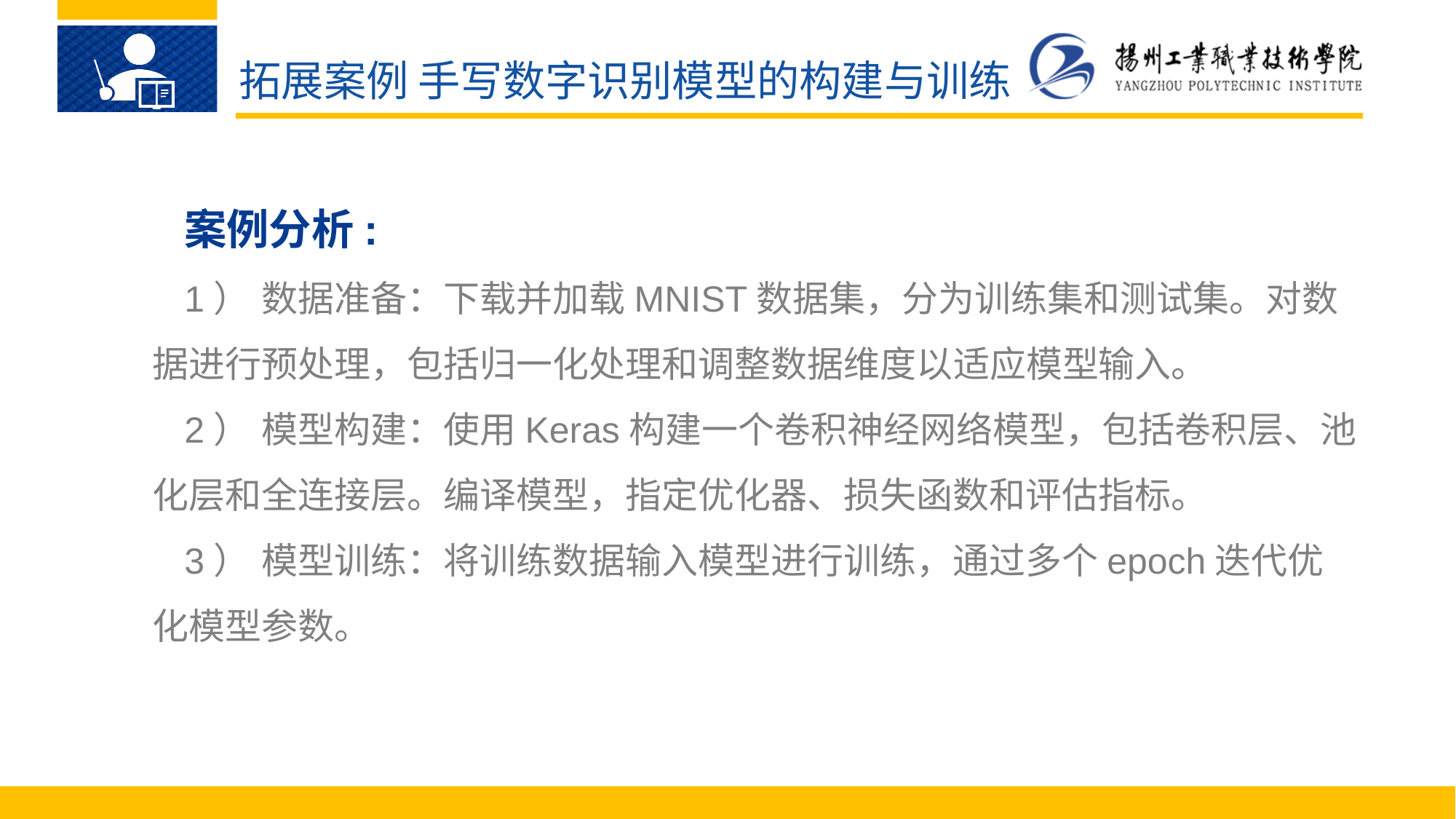

拓展案例 手写数字识别模型的构建与训练
案例分析:
1）	数据准备：下载并加载MNIST数据集，分为训练集和测试集。对数据进行预处理，包括归一化处理和调整数据维度以适应模型输入。
2）	模型构建：使用Keras构建一个卷积神经网络模型，包括卷积层、池化层和全连接层。编译模型，指定优化器、损失函数和评估指标。
3）	模型训练：将训练数据输入模型进行训练，通过多个epoch迭代优化模型参数。